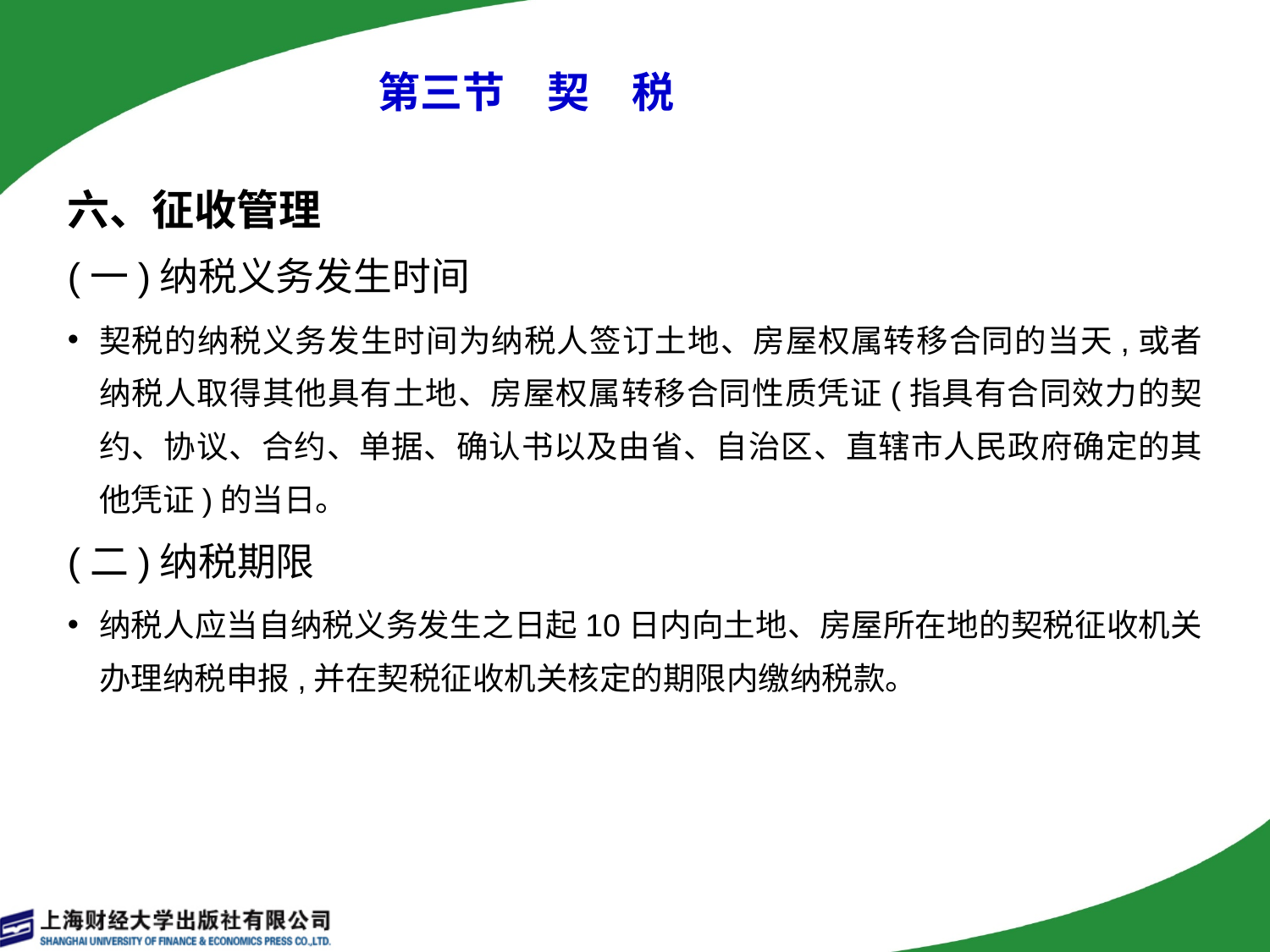

# 第三节　契　税
六、征收管理
(一)纳税义务发生时间
契税的纳税义务发生时间为纳税人签订土地、房屋权属转移合同的当天,或者纳税人取得其他具有土地、房屋权属转移合同性质凭证(指具有合同效力的契约、协议、合约、单据、确认书以及由省、自治区、直辖市人民政府确定的其他凭证)的当日。
(二)纳税期限
纳税人应当自纳税义务发生之日起10日内向土地、房屋所在地的契税征收机关办理纳税申报,并在契税征收机关核定的期限内缴纳税款。